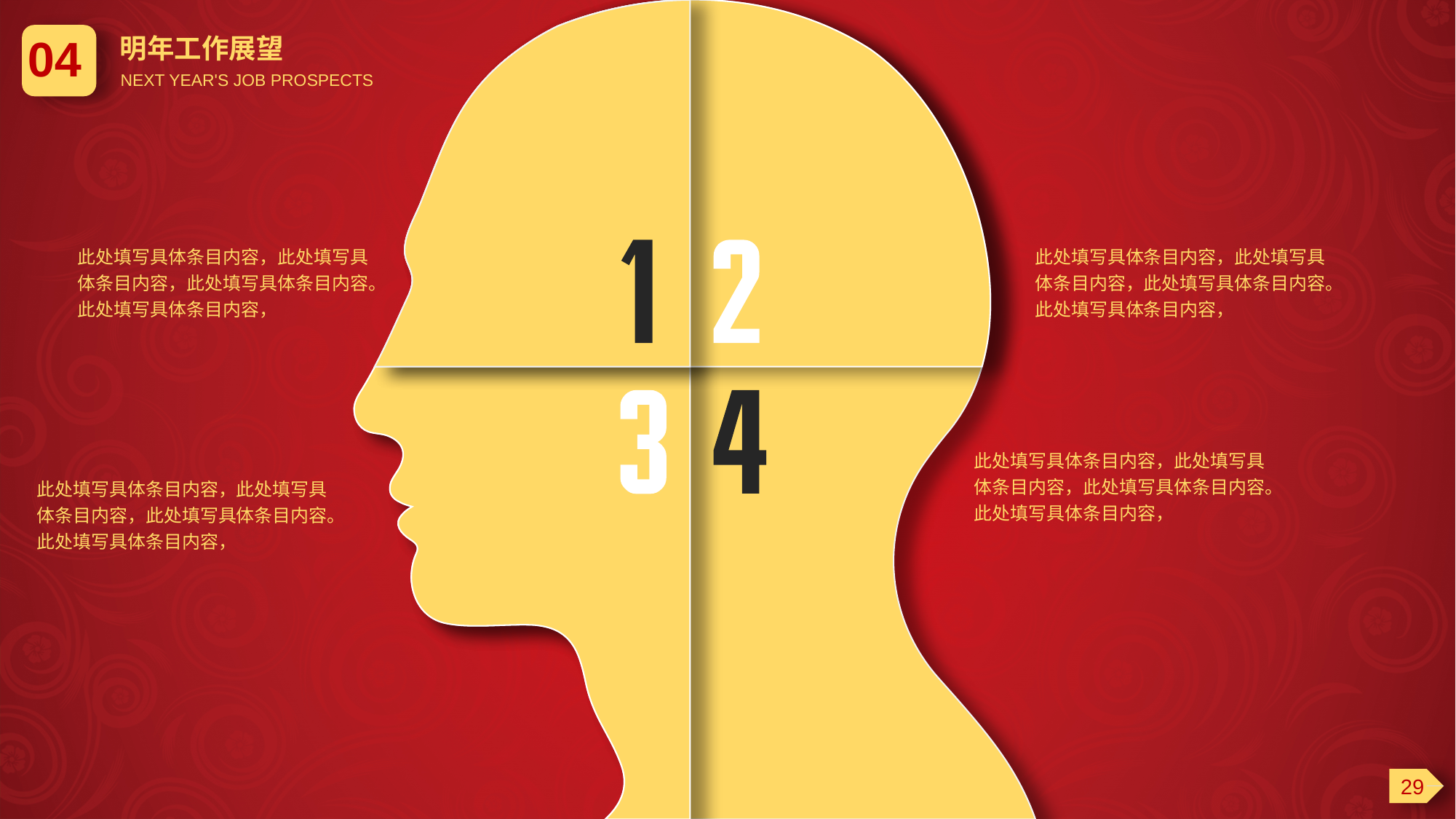

04

明年工作展望
NEXT YEAR'S JOB PROSPECTS
此处填写具体条目内容，此处填写具体条目内容，此处填写具体条目内容。此处填写具体条目内容，
此处填写具体条目内容，此处填写具体条目内容，此处填写具体条目内容。此处填写具体条目内容，

输入小标题
输入小标题
输入小标题

输入小标题
此处填写具体条目内容，此处填写具体条目内容，此处填写具体条目内容。此处填写具体条目内容，
此处填写具体条目内容，此处填写具体条目内容，此处填写具体条目内容。此处填写具体条目内容，
29